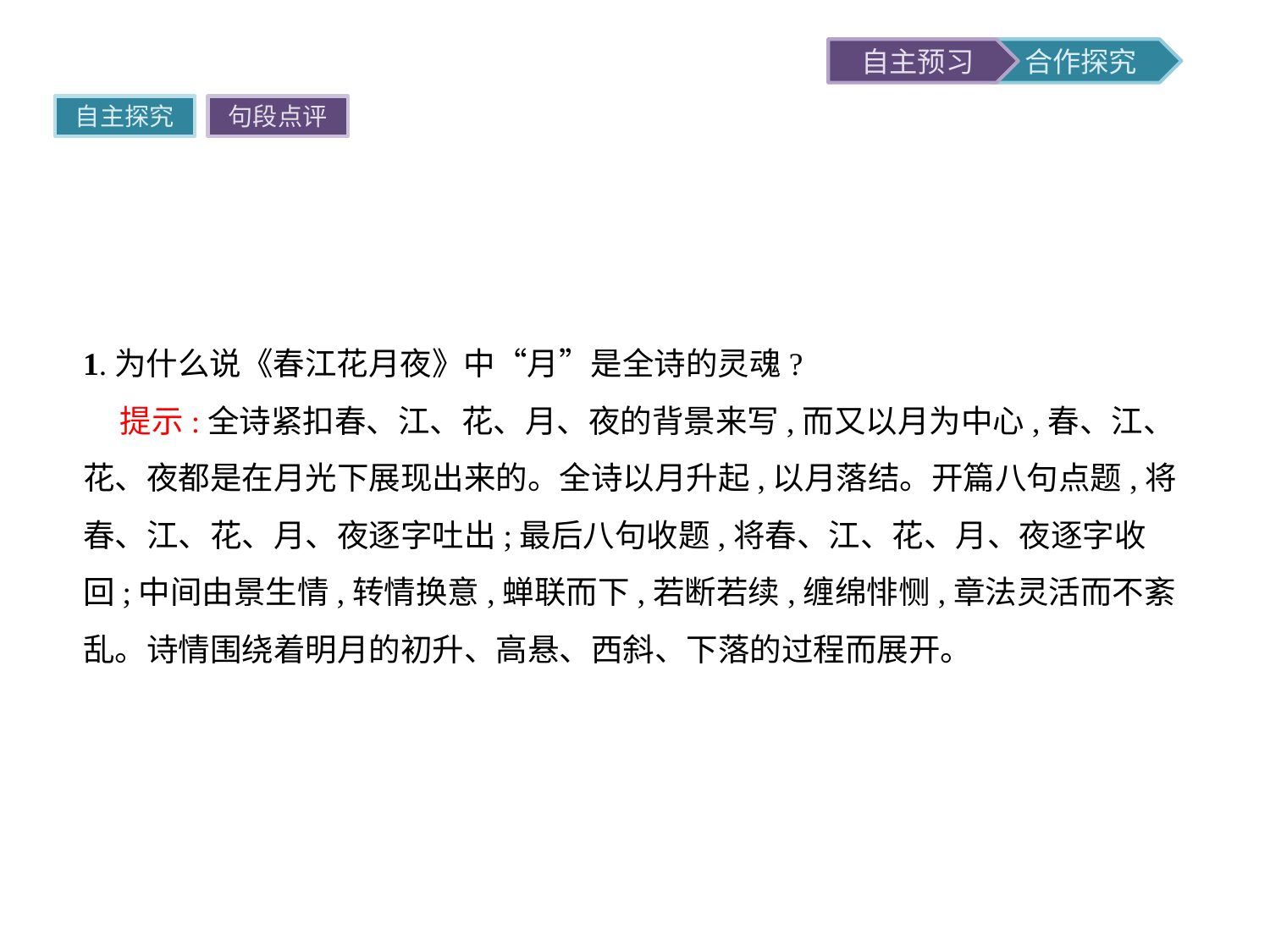

自主探究
句段点评
1.为什么说《春江花月夜》中“月”是全诗的灵魂?
提示:全诗紧扣春、江、花、月、夜的背景来写,而又以月为中心,春、江、花、夜都是在月光下展现出来的。全诗以月升起,以月落结。开篇八句点题,将春、江、花、月、夜逐字吐出;最后八句收题,将春、江、花、月、夜逐字收回;中间由景生情,转情换意,蝉联而下,若断若续,缠绵悱恻,章法灵活而不紊乱。诗情围绕着明月的初升、高悬、西斜、下落的过程而展开。